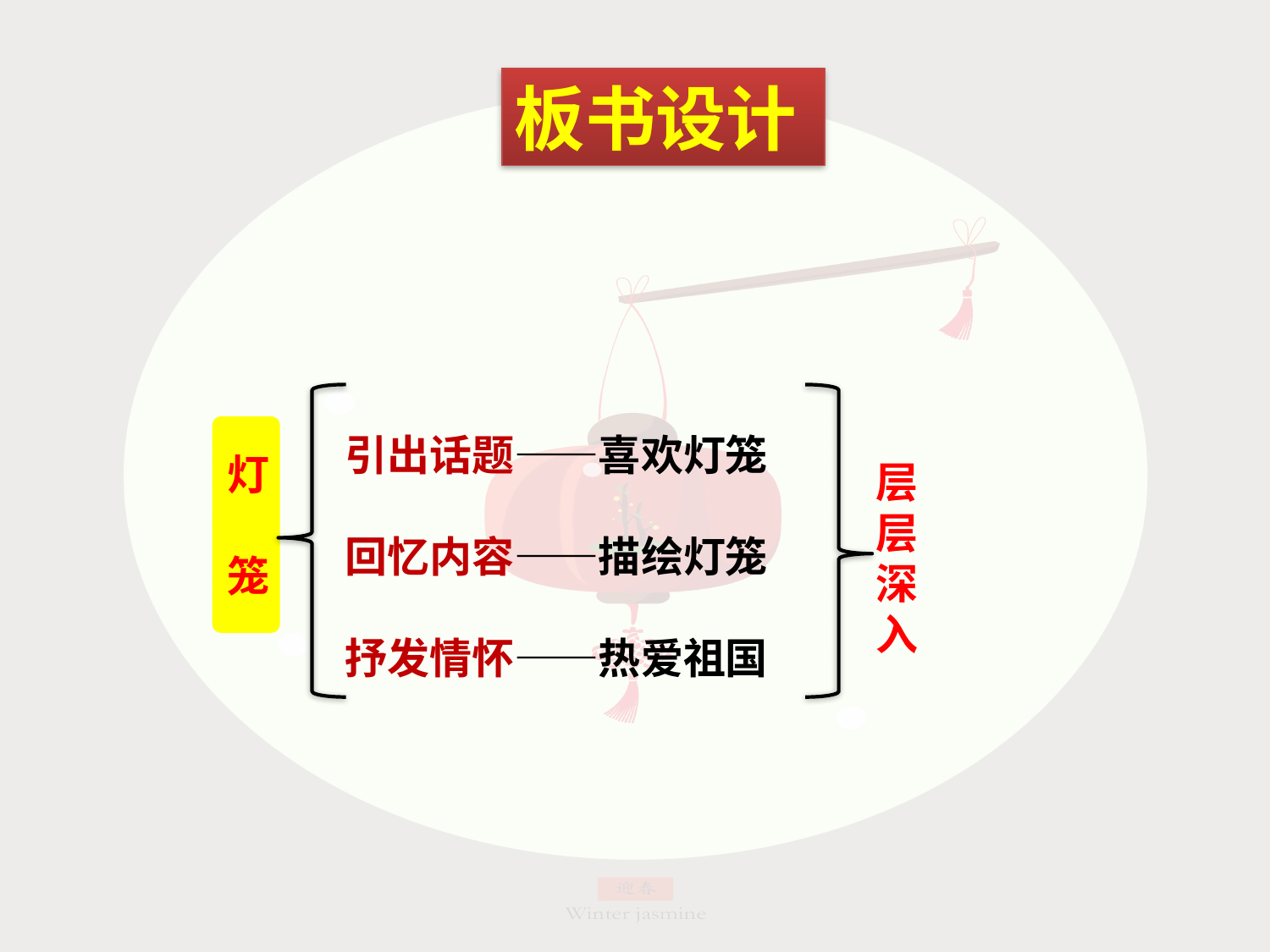

板书设计
引出话题——喜欢灯笼
回忆内容——描绘灯笼
抒发情怀——热爱祖国

灯

笼
层层深入